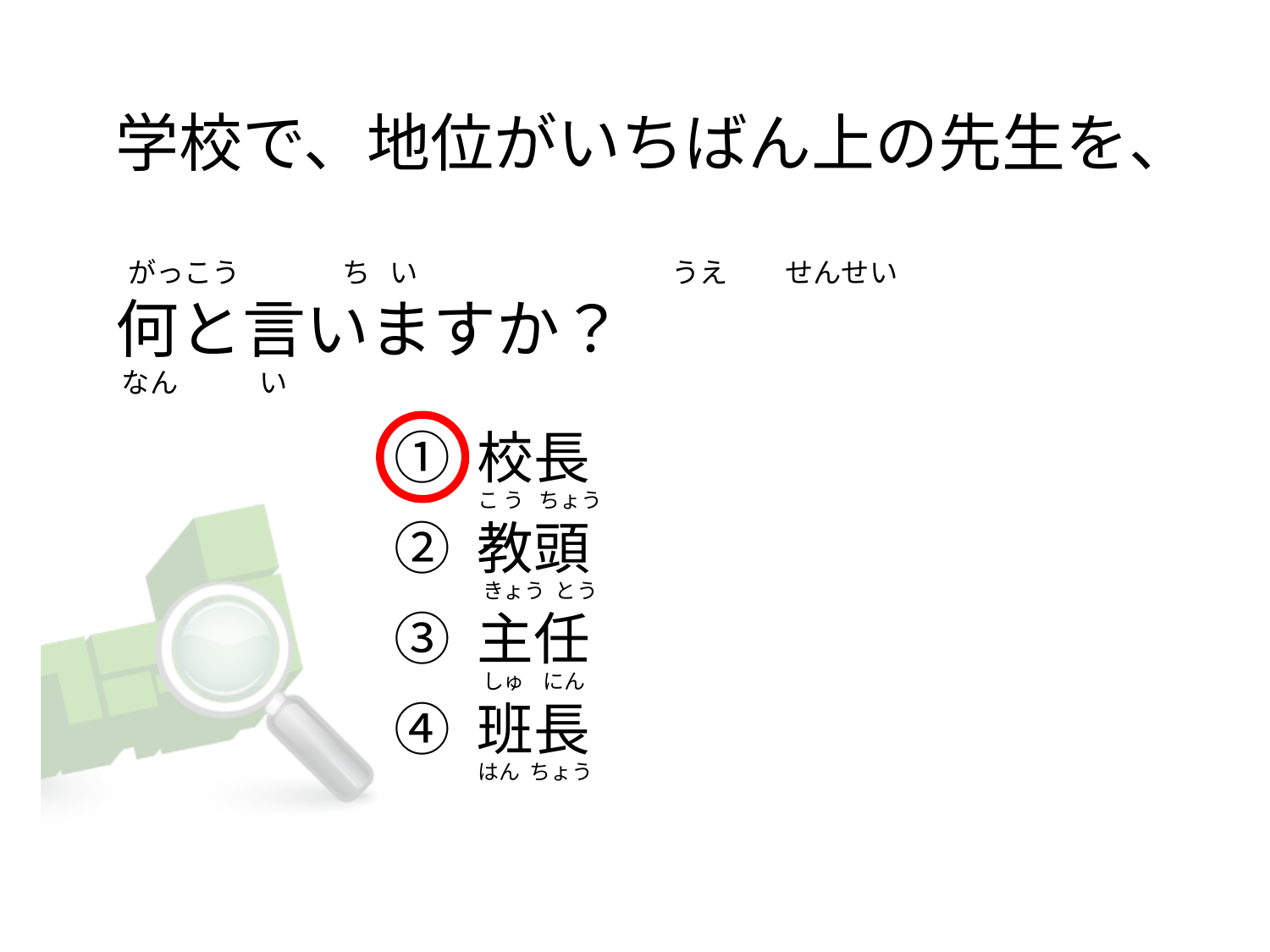

# 学校で、地位がいちばん上の先生を、   がっこう                ち   い                                        うえ         せんせい 何と言いますか？  なん 　   　い

① 校長
② 教頭
③ 主任
④ 班長
 こ う   ちょう
  きょう  とう
  しゅ    にん
 はん  ちょう